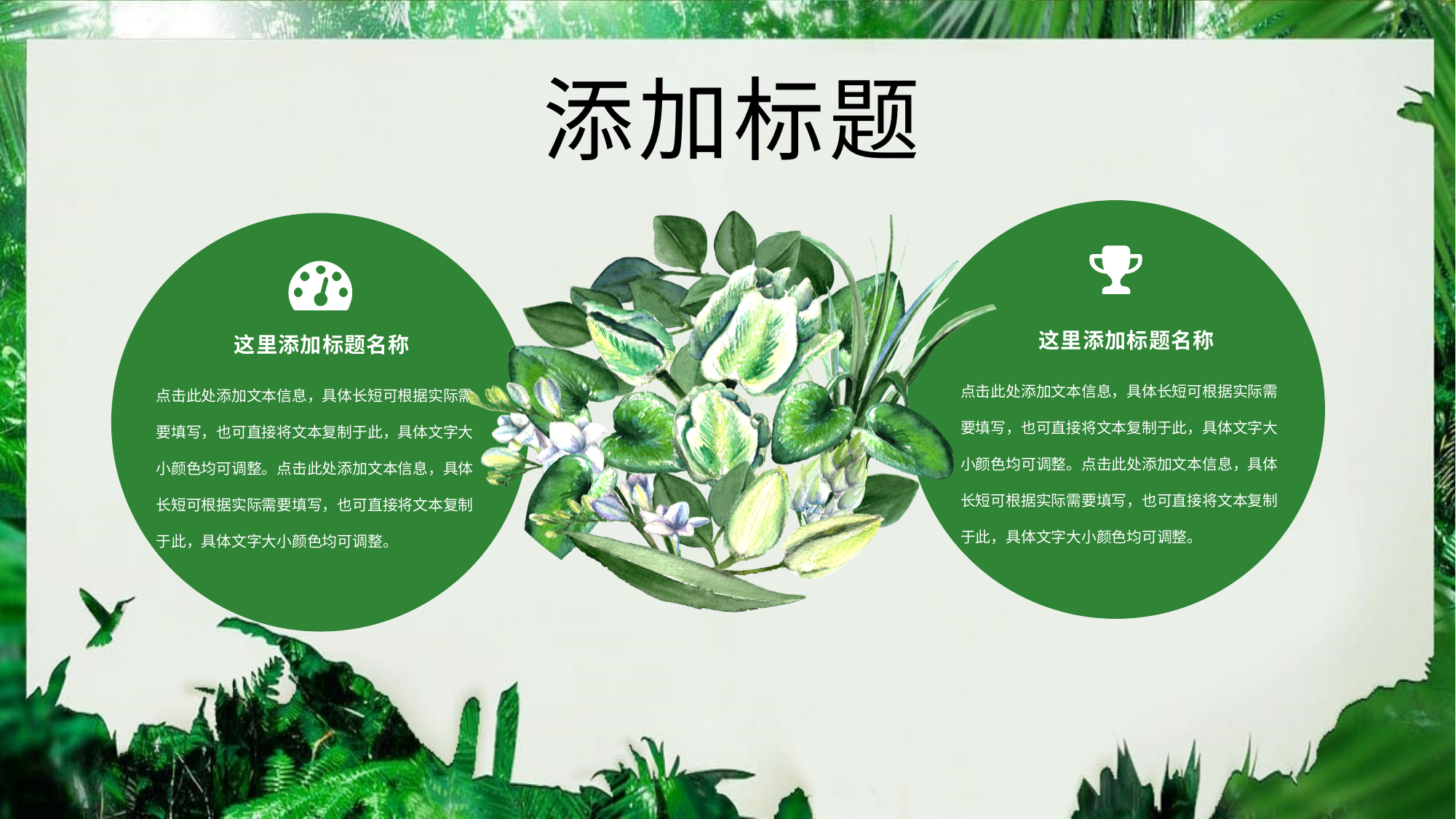

PPT模板 http://www.1ppt.com/moban/
添加标题

这里添加标题名称
点击此处添加文本信息，具体长短可根据实际需要填写，也可直接将文本复制于此，具体文字大小颜色均可调整。点击此处添加文本信息，具体长短可根据实际需要填写，也可直接将文本复制于此，具体文字大小颜色均可调整。

这里添加标题名称
点击此处添加文本信息，具体长短可根据实际需要填写，也可直接将文本复制于此，具体文字大小颜色均可调整。点击此处添加文本信息，具体长短可根据实际需要填写，也可直接将文本复制于此，具体文字大小颜色均可调整。